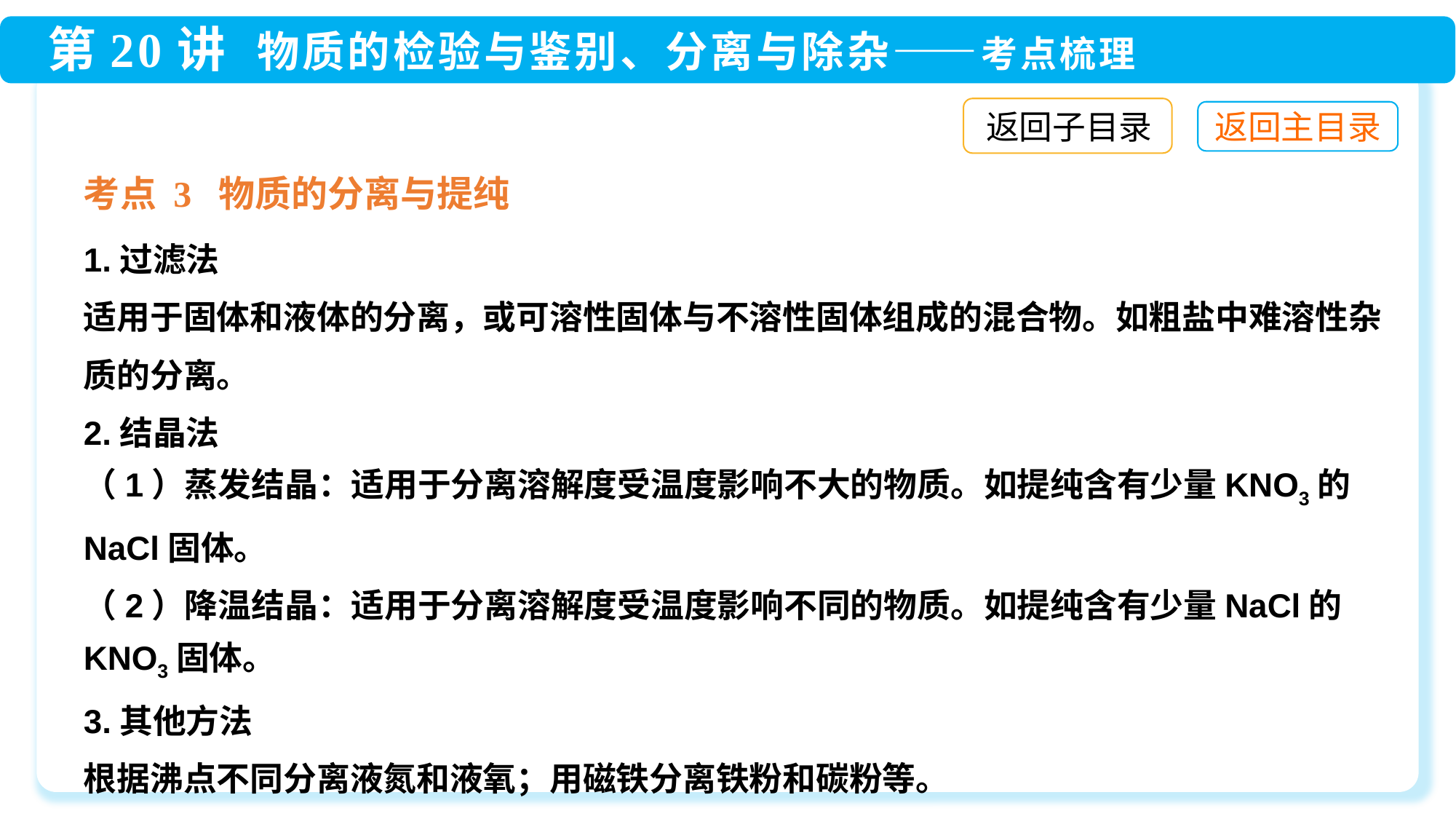

返回子目录
考点 3  物质的分离与提纯
1.过滤法
适用于固体和液体的分离，或可溶性固体与不溶性固体组成的混合物。如粗盐中难溶性杂质的分离。
2.结晶法
（1）蒸发结晶：适用于分离溶解度受温度影响不大的物质。如提纯含有少量KNO3的NaCl固体。
（2）降温结晶：适用于分离溶解度受温度影响不同的物质。如提纯含有少量NaCl的KNO3固体。
3.其他方法
根据沸点不同分离液氮和液氧；用磁铁分离铁粉和碳粉等。